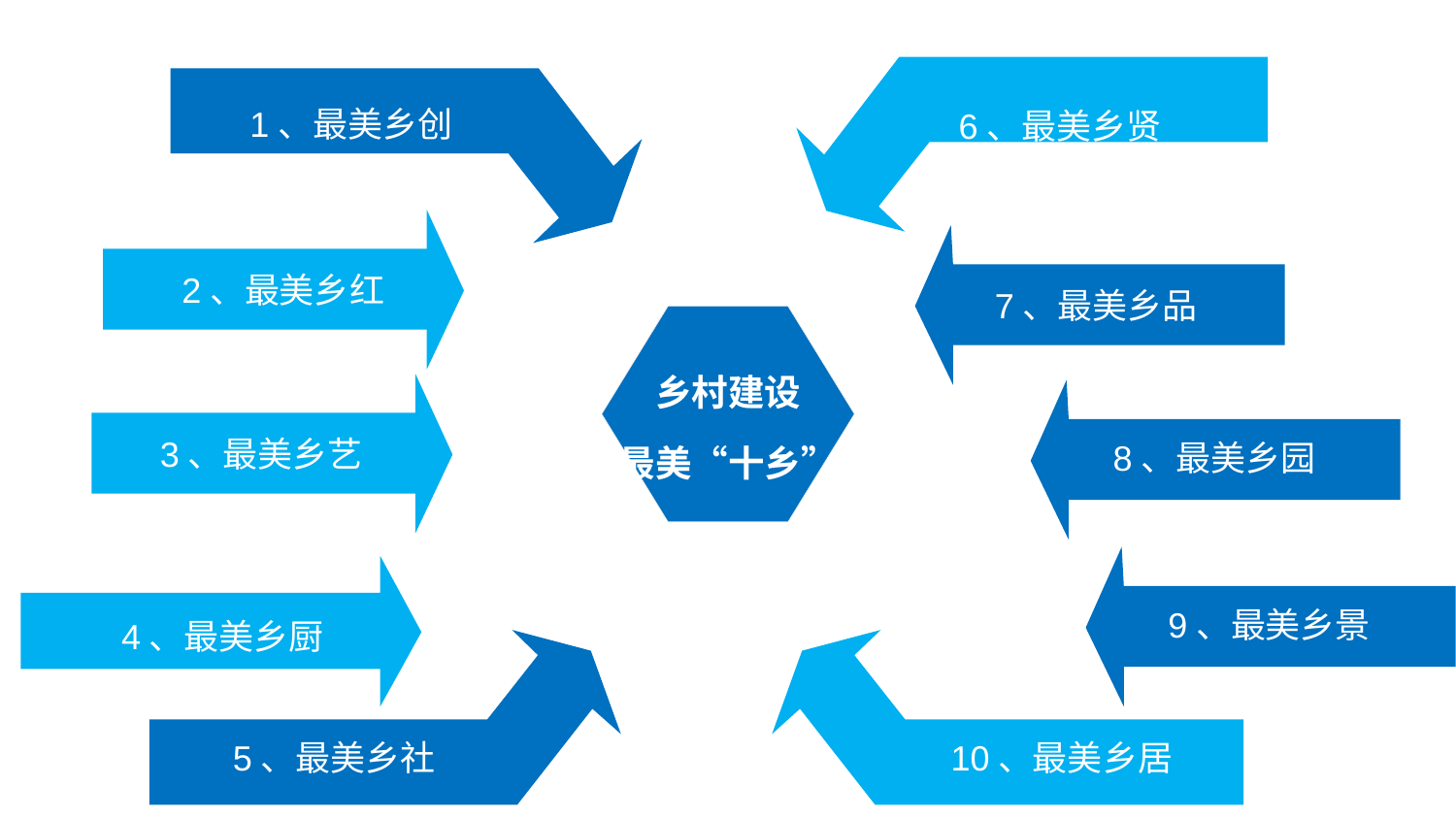

1、最美乡创
6、最美乡贤

2、最美乡红
7、最美乡品

乡村建设
最美“十乡”

3、最美乡艺
8、最美乡园

3、多样化，不复制
9、最美乡景
4、最美乡厨

5、最美乡社
10、最美乡居